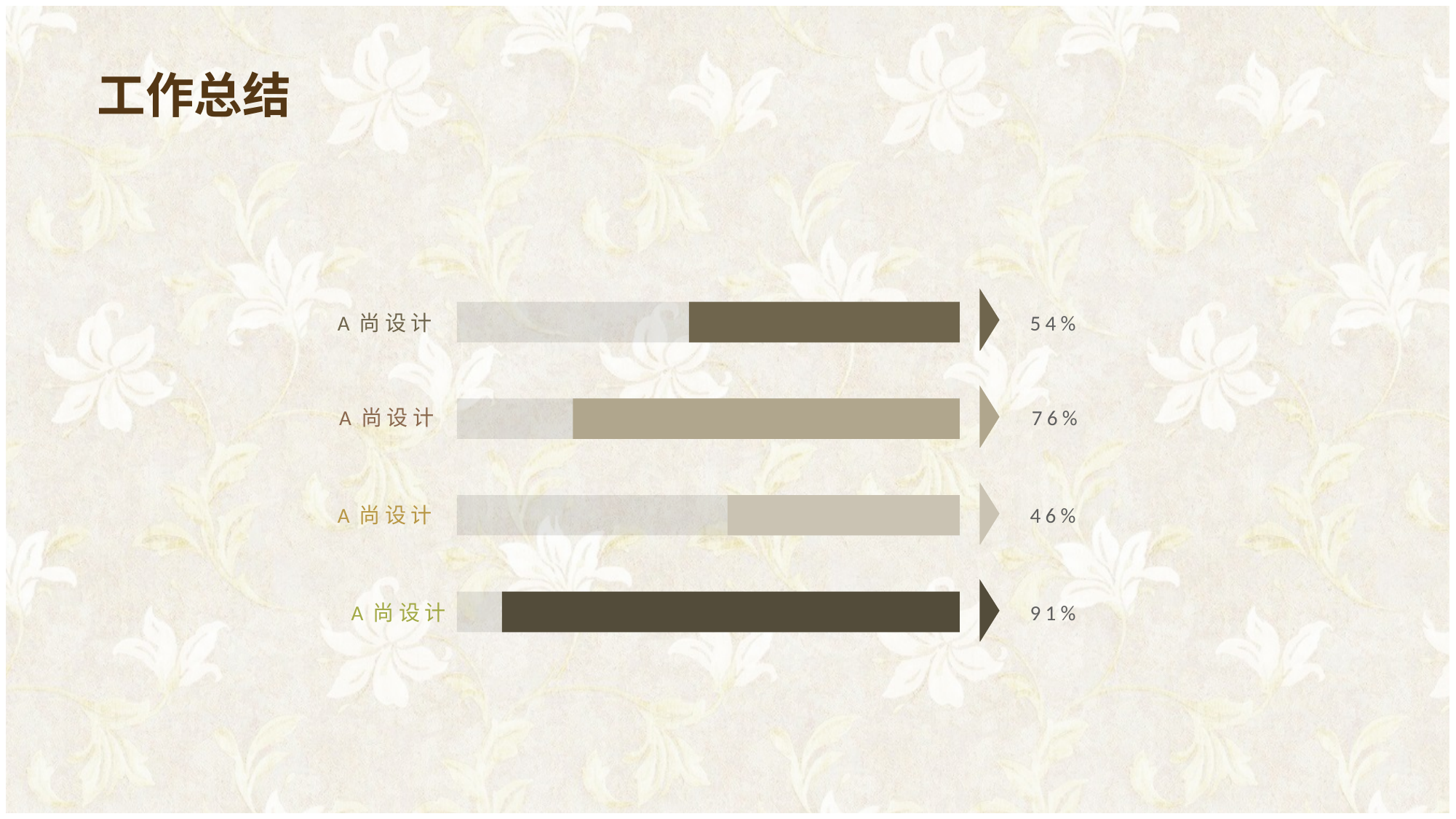

工作总结
A尚设计

54%

A尚设计
76%

A尚设计
46%

A尚设计

91%